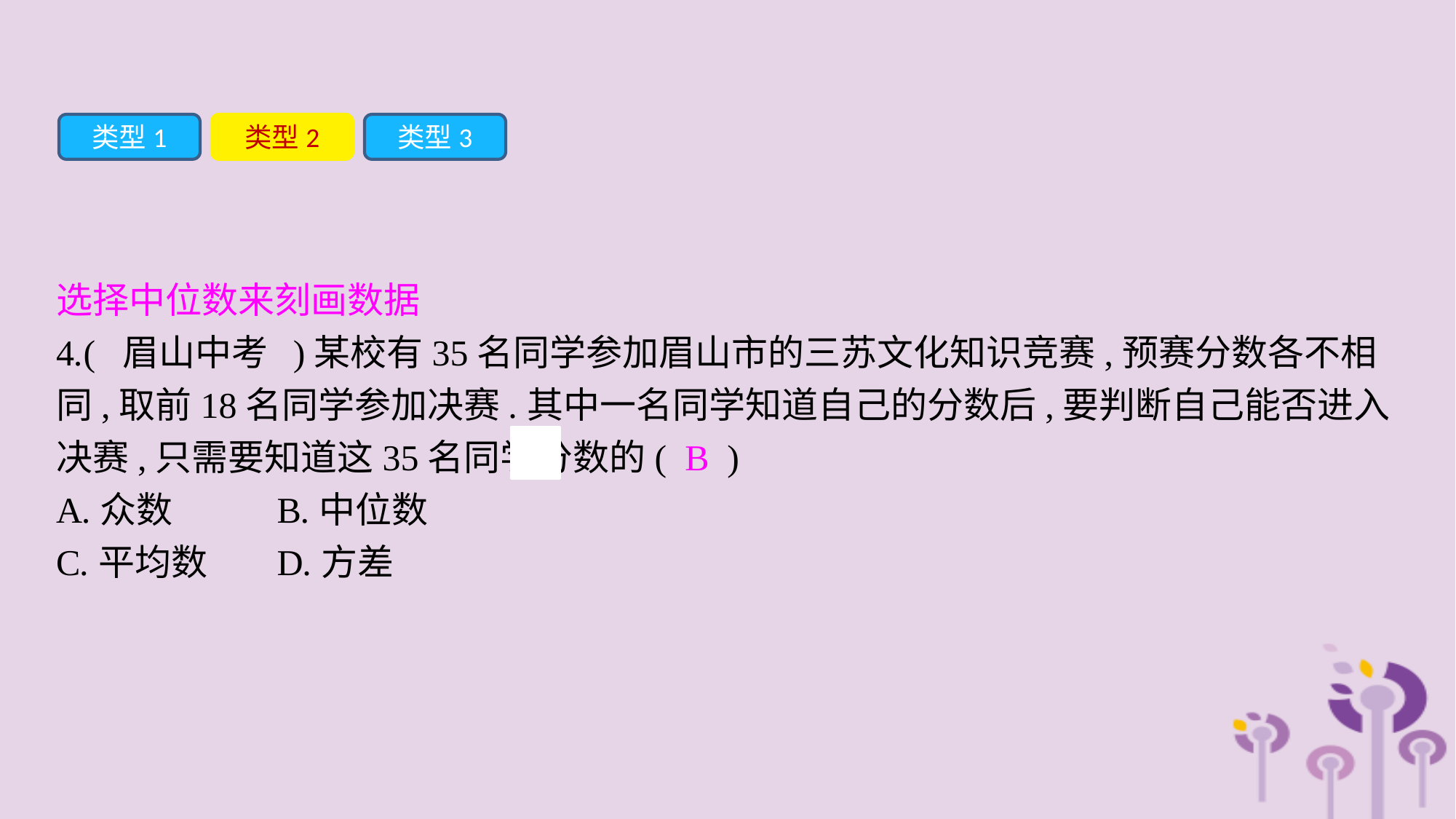

类型1
类型2
类型3
选择中位数来刻画数据
4.(  眉山中考  )某校有35名同学参加眉山市的三苏文化知识竞赛,预赛分数各不相同,取前18名同学参加决赛.其中一名同学知道自己的分数后,要判断自己能否进入决赛,只需要知道这35名同学分数的(  B  )
A.众数		B.中位数
C.平均数	D.方差